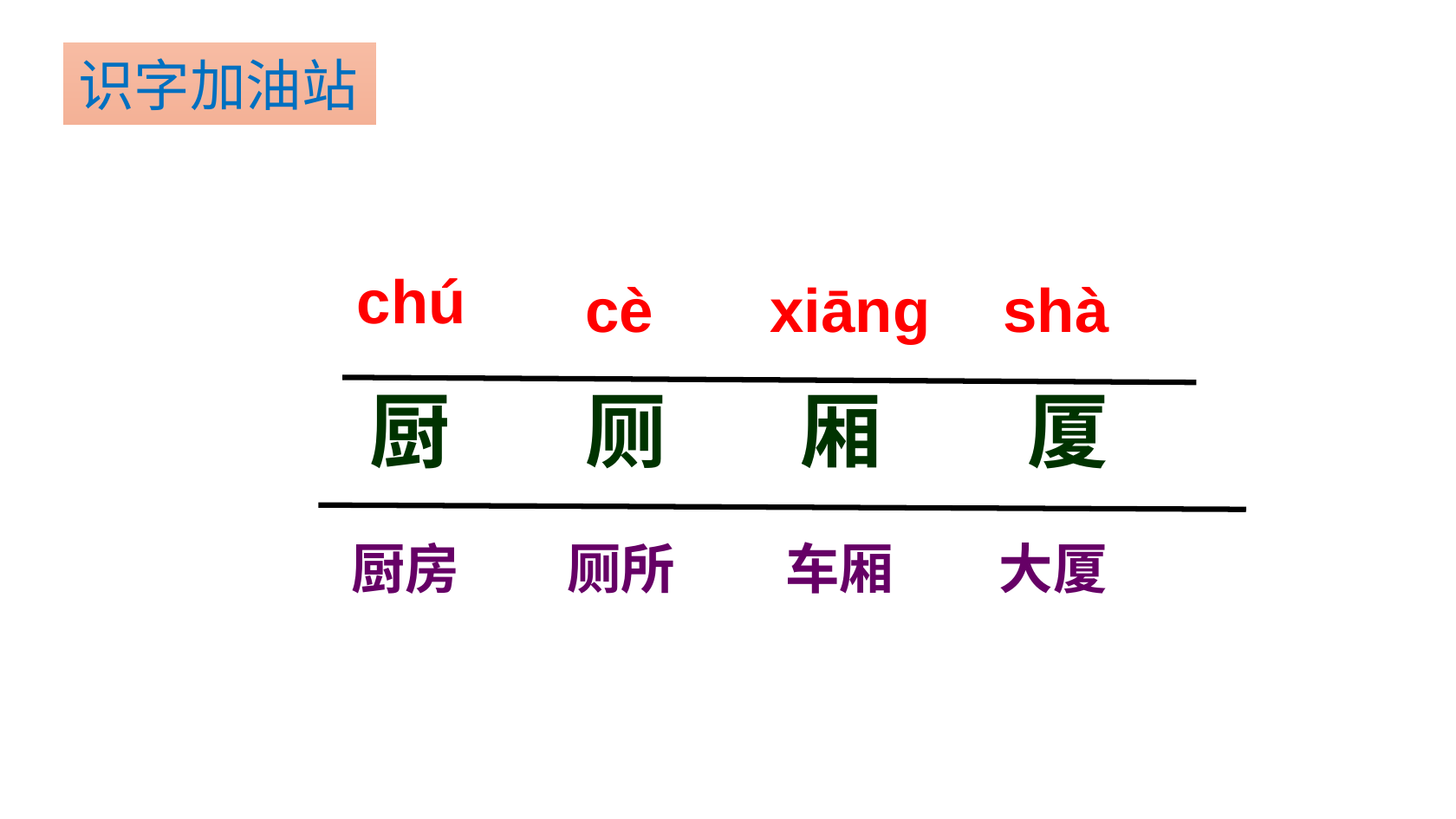

识字加油站
chú
cè
xiāng
shà
厨
厕
厢
厦

厨房
厕所
车厢
大厦